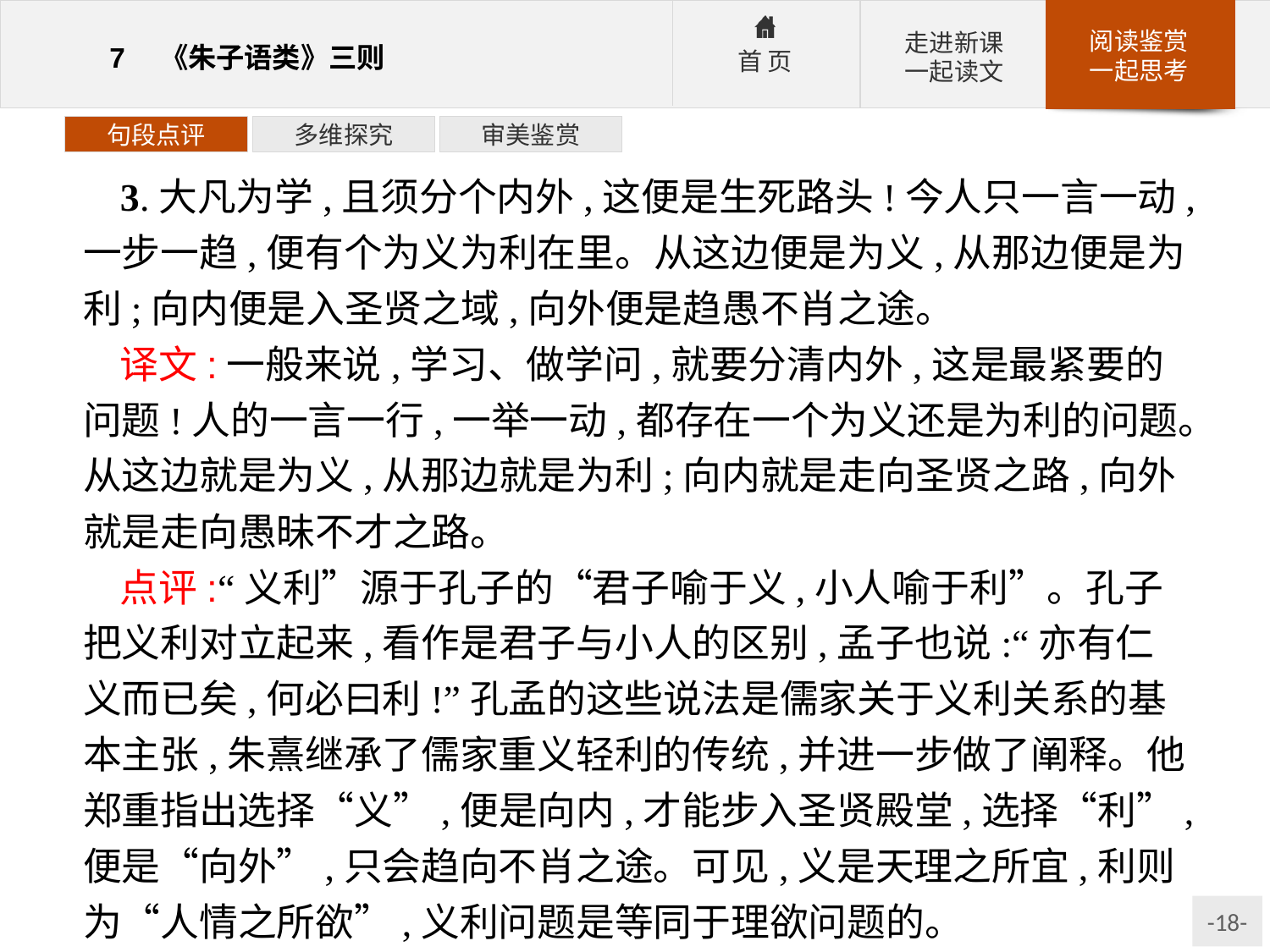

句段点评
多维探究
审美鉴赏
3.大凡为学,且须分个内外,这便是生死路头!今人只一言一动,一步一趋,便有个为义为利在里。从这边便是为义,从那边便是为利;向内便是入圣贤之域,向外便是趋愚不肖之途。
译文:一般来说,学习、做学问,就要分清内外,这是最紧要的问题!人的一言一行,一举一动,都存在一个为义还是为利的问题。从这边就是为义,从那边就是为利;向内就是走向圣贤之路,向外就是走向愚昧不才之路。
点评:“义利”源于孔子的“君子喻于义,小人喻于利”。孔子把义利对立起来,看作是君子与小人的区别,孟子也说:“亦有仁义而已矣,何必曰利!”孔孟的这些说法是儒家关于义利关系的基本主张,朱熹继承了儒家重义轻利的传统,并进一步做了阐释。他郑重指出选择“义”,便是向内,才能步入圣贤殿堂,选择“利”,便是“向外”,只会趋向不肖之途。可见,义是天理之所宜,利则为“人情之所欲”,义利问题是等同于理欲问题的。